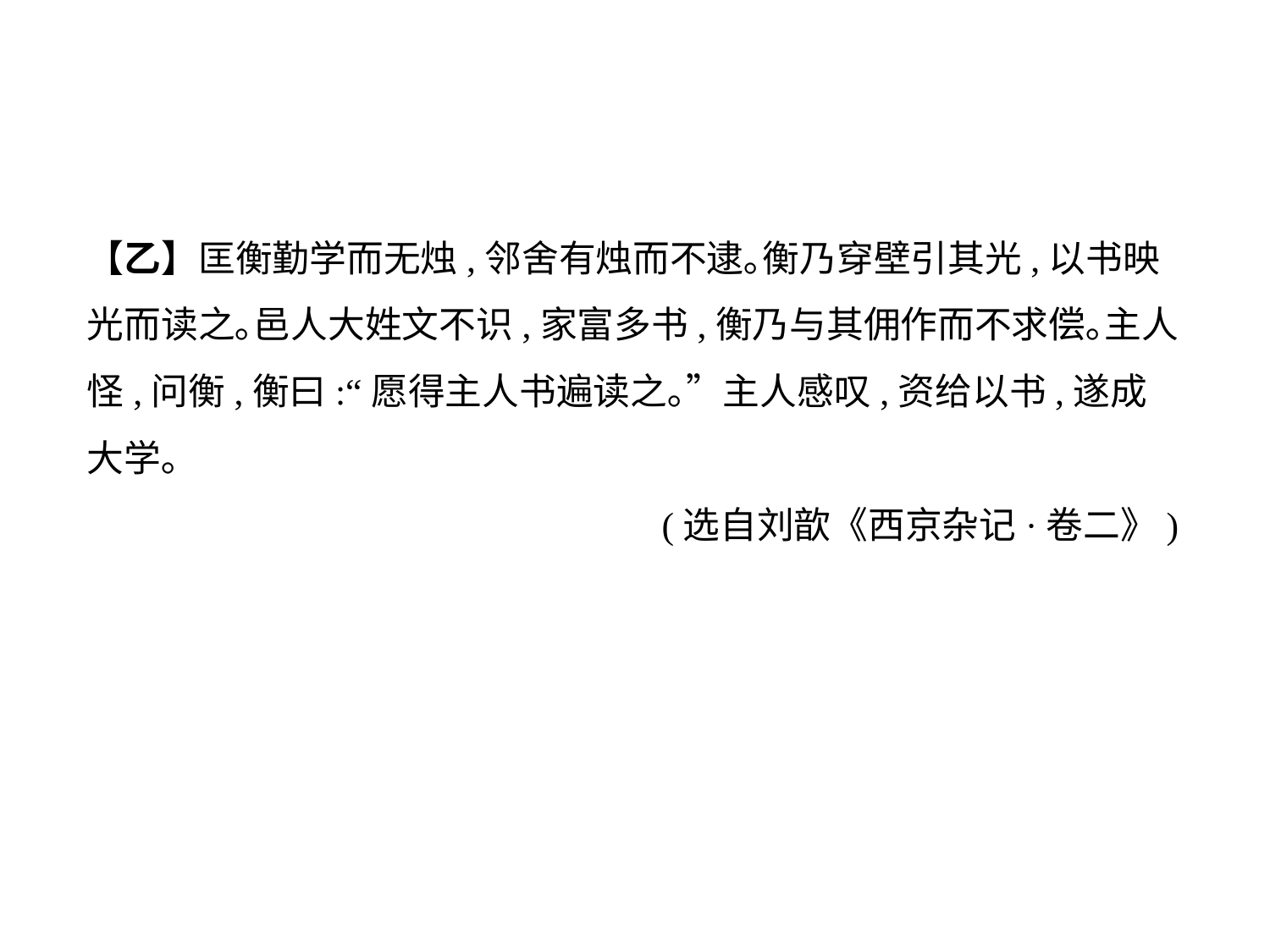

【乙】匡衡勤学而无烛,邻舍有烛而不逮｡衡乃穿壁引其光,以书映光而读之｡邑人大姓文不识,家富多书,衡乃与其佣作而不求偿｡主人怪,问衡,衡曰:“愿得主人书遍读之｡”主人感叹,资给以书,遂成大学｡
(选自刘歆《西京杂记·卷二》)